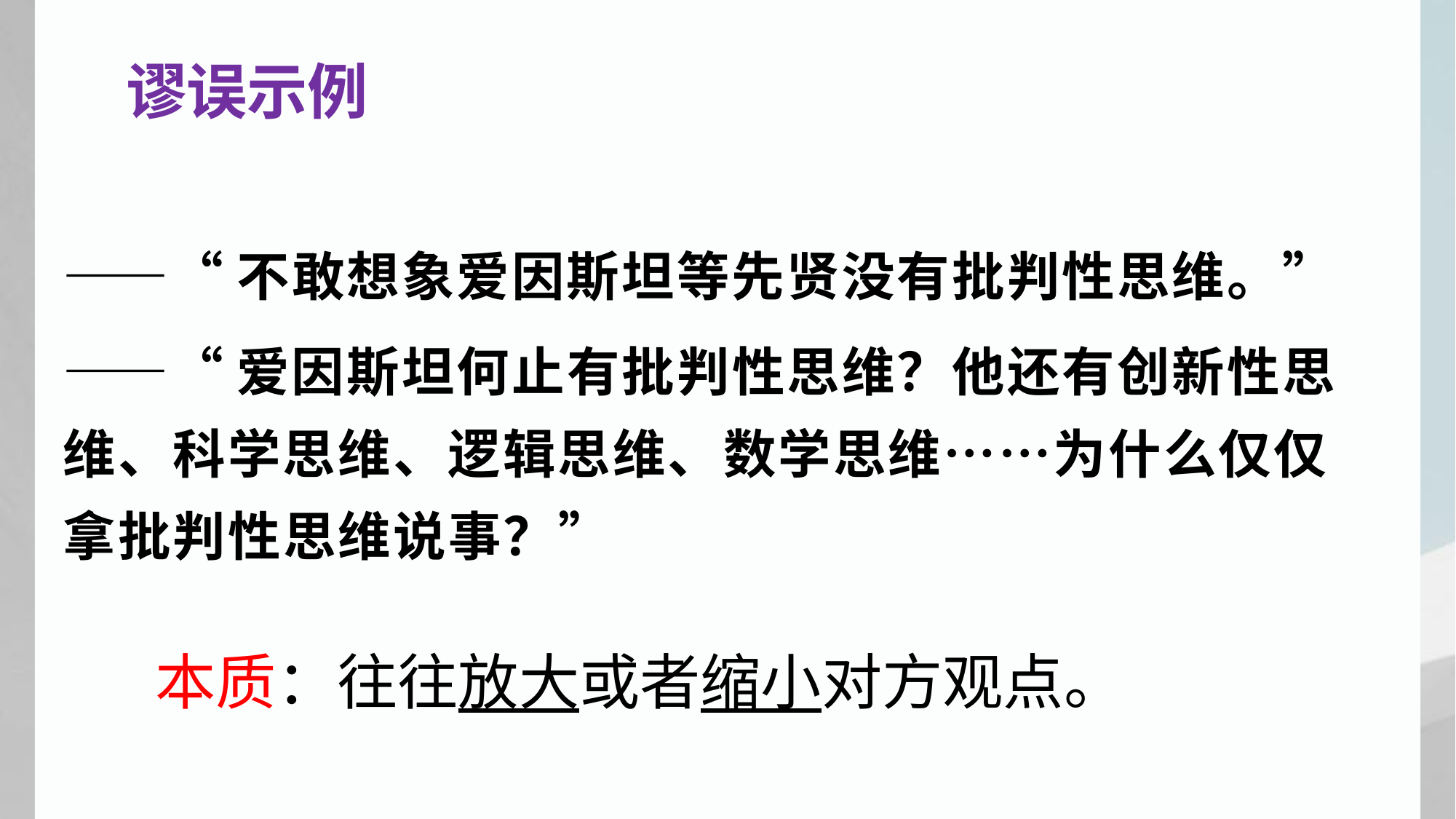

谬误示例
——“不敢想象爱因斯坦等先贤没有批判性思维。”
——“爱因斯坦何止有批判性思维？他还有创新性思维、科学思维、逻辑思维、数学思维……为什么仅仅拿批判性思维说事？”
本质：往往放大或者缩小对方观点。